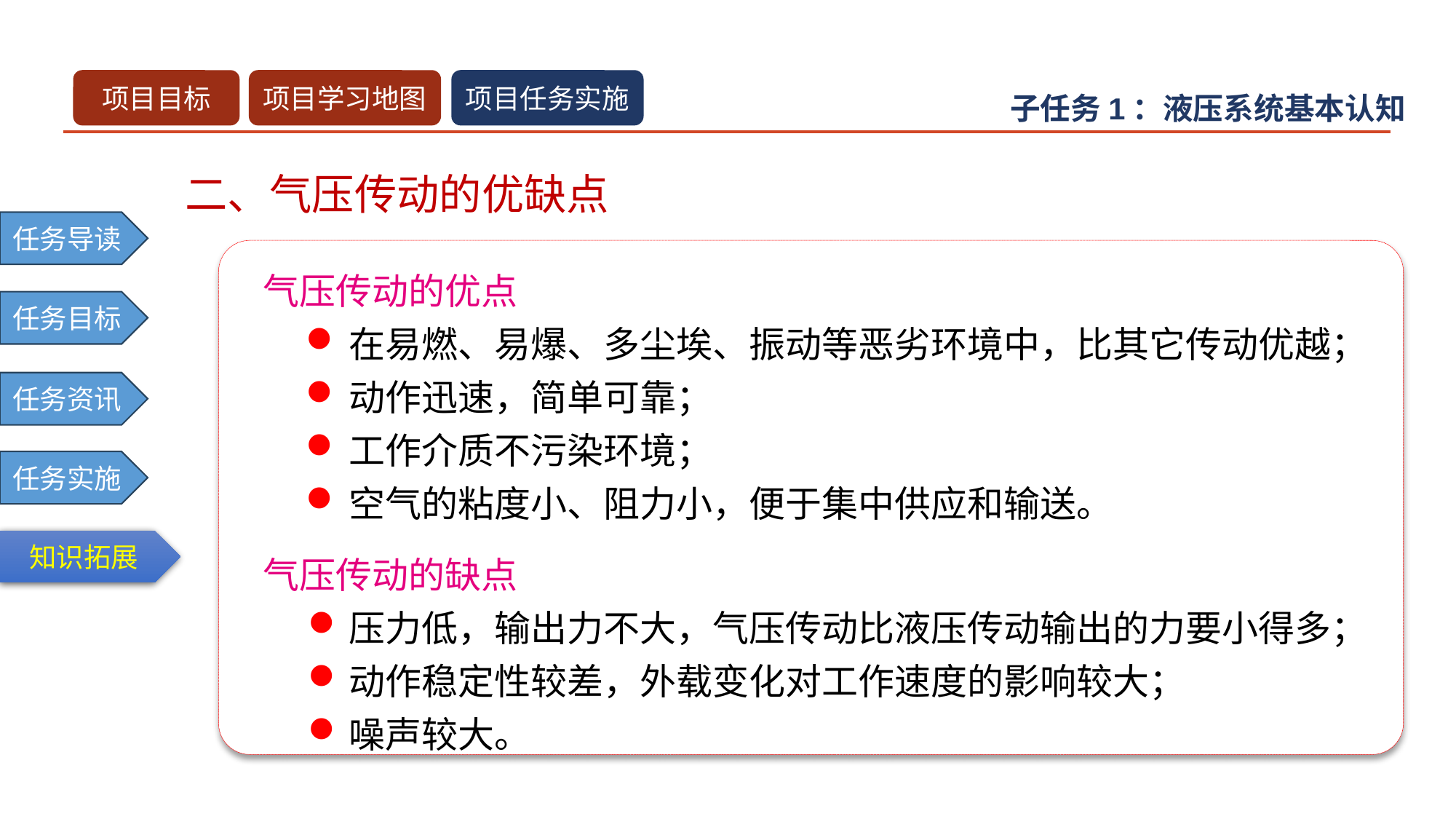

二、气压传动的优缺点

气压传动的优点
在易燃、易爆、多尘埃、振动等恶劣环境中，比其它传动优越；
动作迅速，简单可靠；
工作介质不污染环境；
空气的粘度小、阻力小，便于集中供应和输送。
气压传动的缺点
压力低，输出力不大，气压传动比液压传动输出的力要小得多；
动作稳定性较差，外载变化对工作速度的影响较大；
噪声较大。